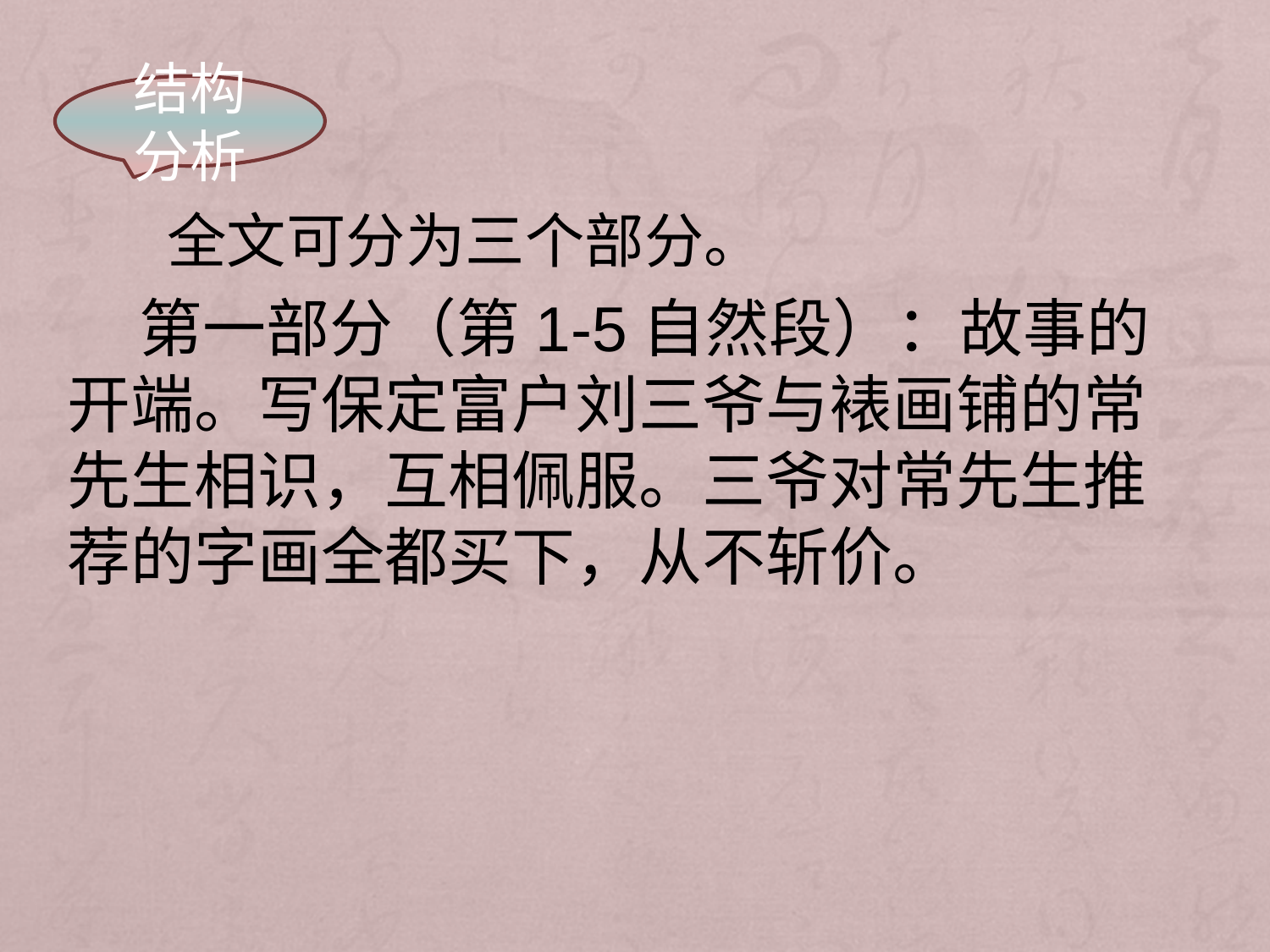

结构分析
  全文可分为三个部分。

    第一部分（第1-5自然段）：故事的开端。写保定富户刘三爷与裱画铺的常先生相识，互相佩服。三爷对常先生推荐的字画全都买下，从不斩价。